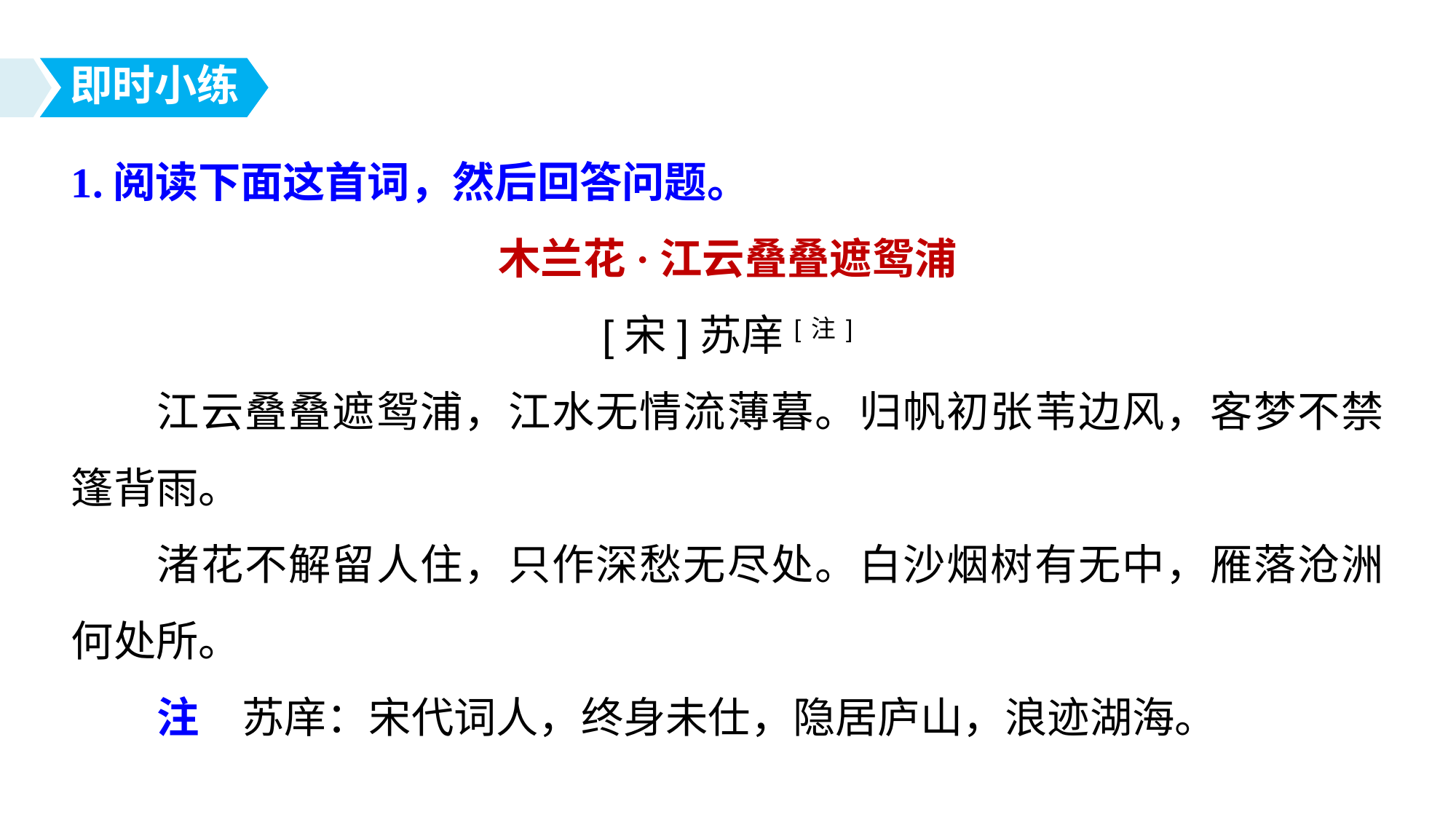

即时小练

1.阅读下面这首词，然后回答问题。
木兰花·江云叠叠遮鸳浦
[宋]苏庠[注]
江云叠叠遮鸳浦，江水无情流薄暮。归帆初张苇边风，客梦不禁篷背雨。
渚花不解留人住，只作深愁无尽处。白沙烟树有无中，雁落沧洲何处所。
注　苏庠：宋代词人，终身未仕，隐居庐山，浪迹湖海。